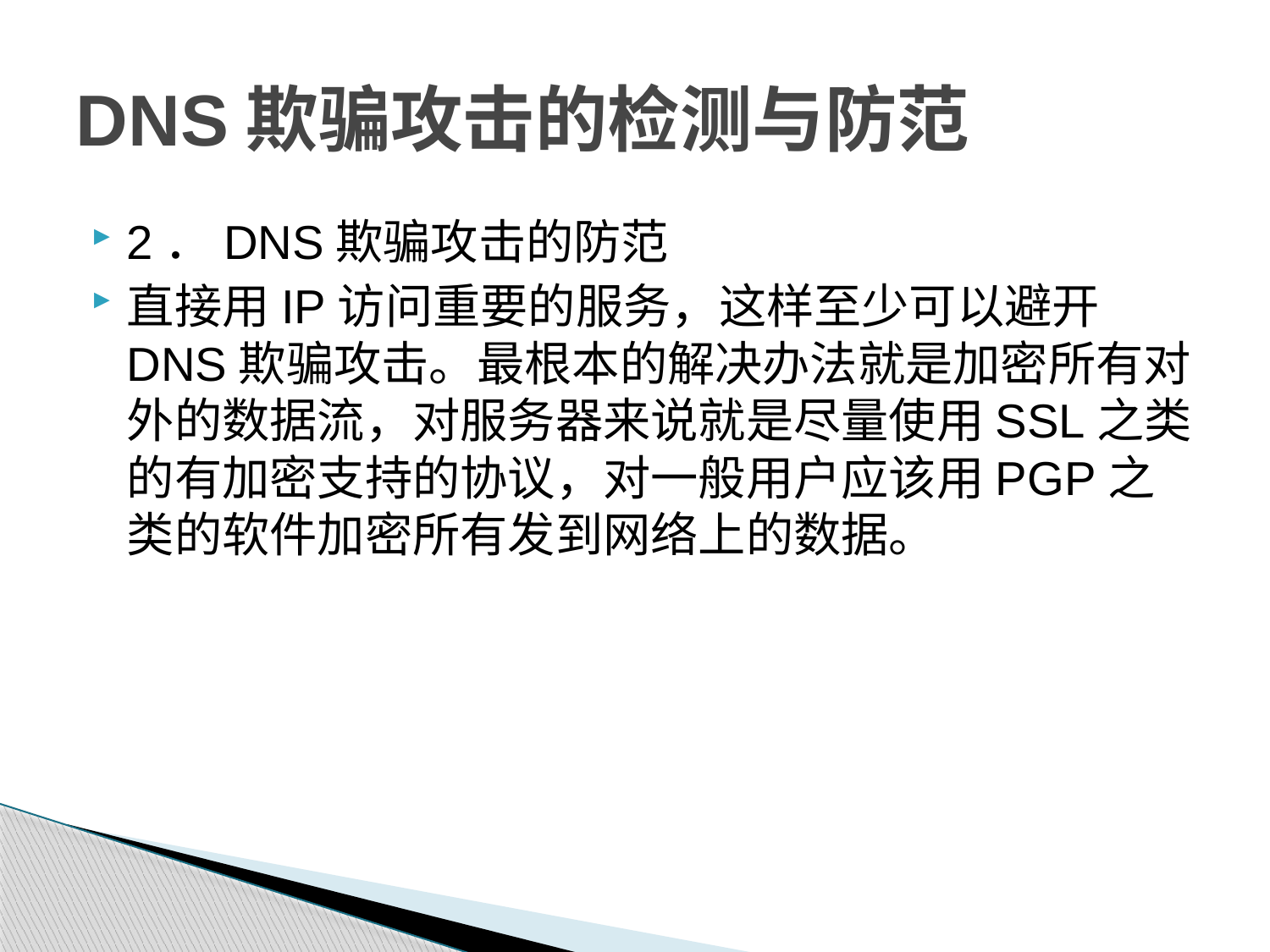

# DNS欺骗攻击的检测与防范
2．DNS欺骗攻击的防范
直接用IP访问重要的服务，这样至少可以避开DNS欺骗攻击。最根本的解决办法就是加密所有对外的数据流，对服务器来说就是尽量使用SSL之类的有加密支持的协议，对一般用户应该用PGP之类的软件加密所有发到网络上的数据。